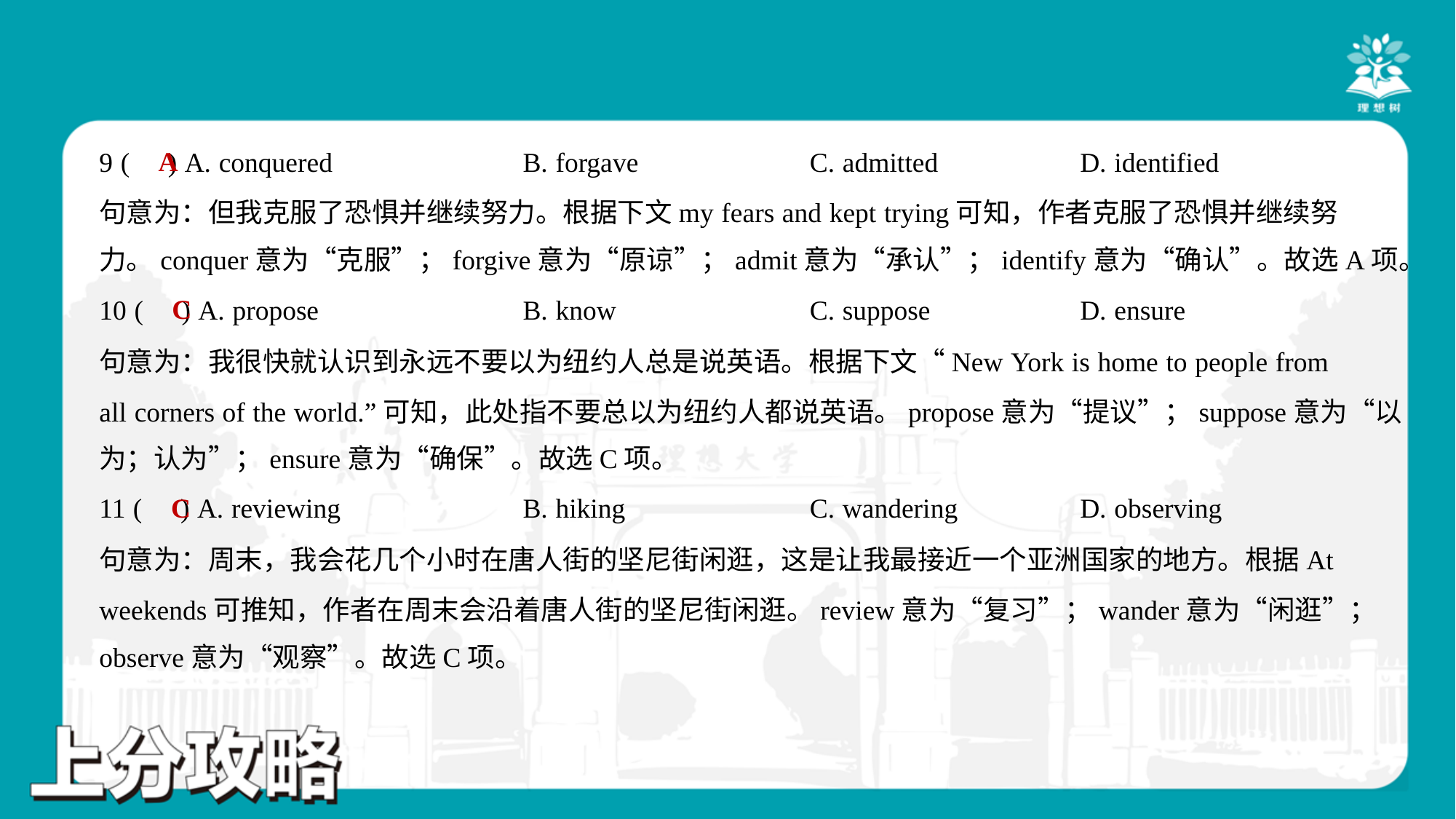

A
9 (     ) A. conquered	B. forgave	C. admitted	D. identified
句意为：但我克服了恐惧并继续努力。根据下文my fears and kept trying可知，作者克服了恐惧并继续努
力。conquer意为“克服”；forgive意为“原谅”；admit意为“承认”；identify意为“确认”。故选A项。
C
10 (     ) A. propose	B. know	C. suppose	D. ensure
句意为：我很快就认识到永远不要以为纽约人总是说英语。根据下文“New York is home to people from
all corners of the world.”可知，此处指不要总以为纽约人都说英语。propose意为“提议”；suppose意为“以
为；认为”；ensure意为“确保”。故选C项。
C
11 (     ) A. reviewing	B. hiking	C. wandering	D. observing
句意为：周末，我会花几个小时在唐人街的坚尼街闲逛，这是让我最接近一个亚洲国家的地方。根据At
weekends可推知，作者在周末会沿着唐人街的坚尼街闲逛。review意为“复习”；wander意为“闲逛”；
observe意为“观察”。故选C项。